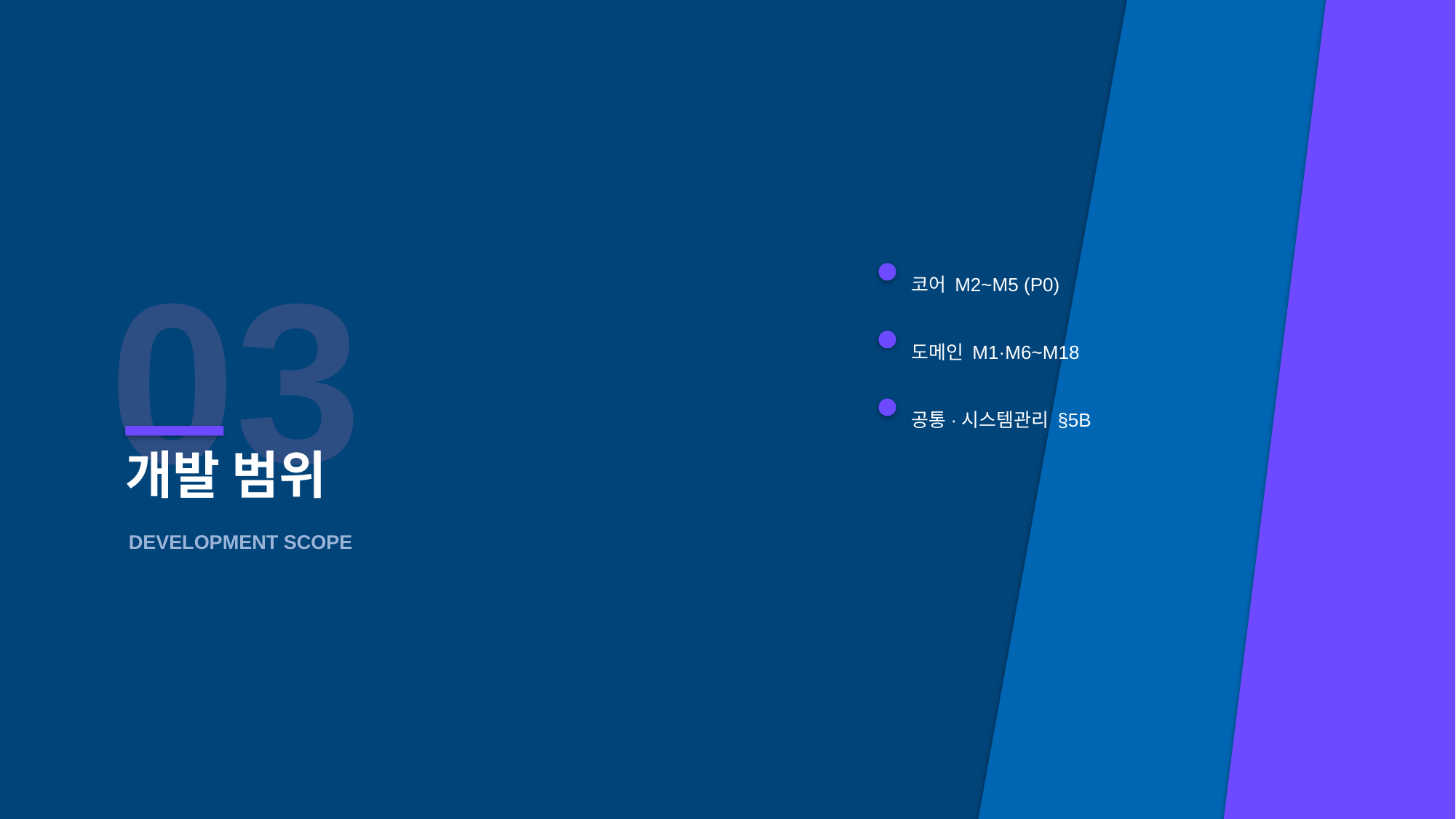

03
코어 M2~M5 (P0)

도메인 M1·M6~M18

공통·시스템관리 §5B

개발 범위
DEVELOPMENT SCOPE